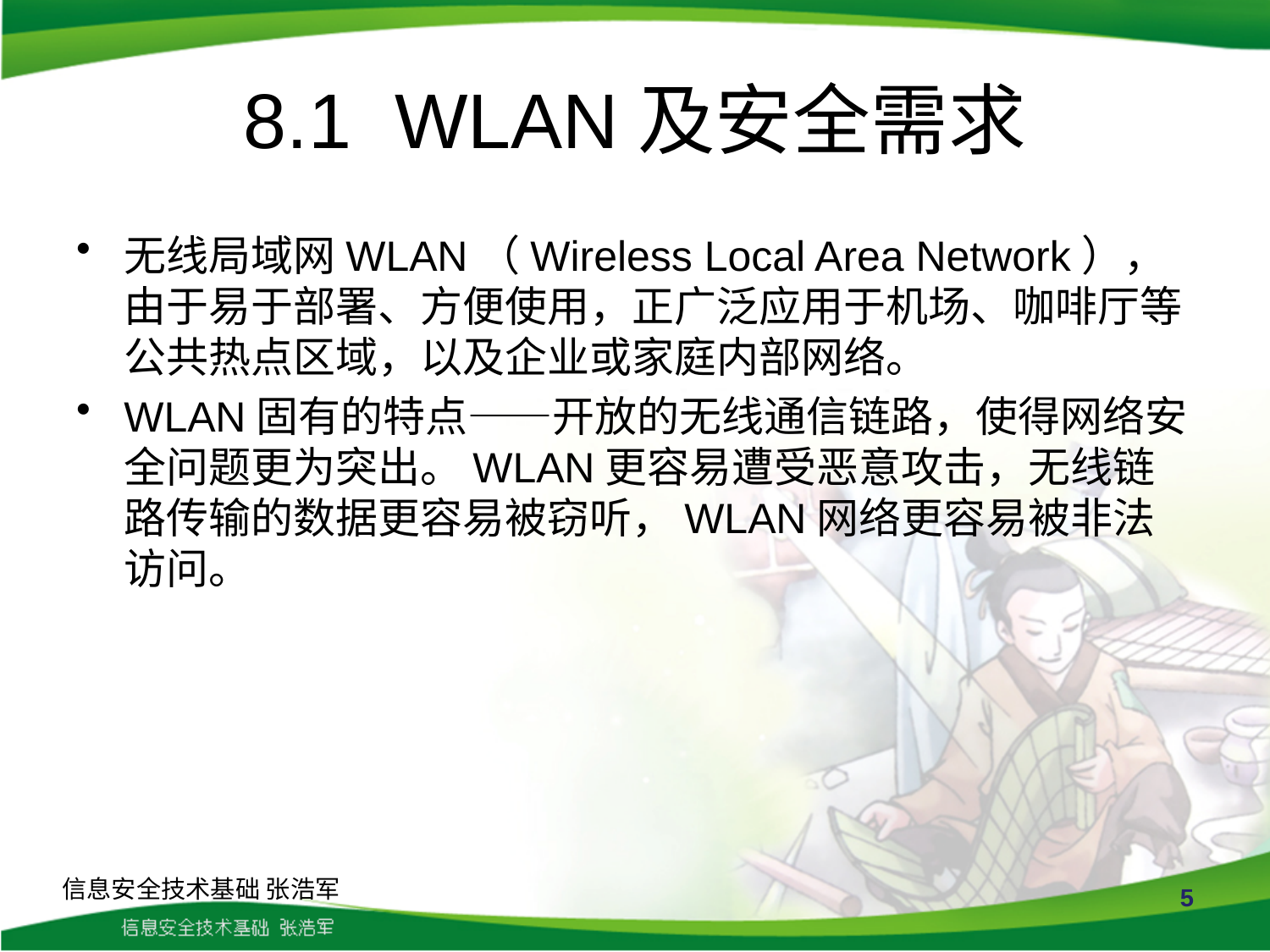

# 8.1  WLAN及安全需求
无线局域网WLAN（Wireless Local Area Network），由于易于部署、方便使用，正广泛应用于机场、咖啡厅等公共热点区域，以及企业或家庭内部网络。
WLAN固有的特点——开放的无线通信链路，使得网络安全问题更为突出。WLAN更容易遭受恶意攻击，无线链路传输的数据更容易被窃听，WLAN网络更容易被非法访问。
信息安全技术基础 张浩军
5